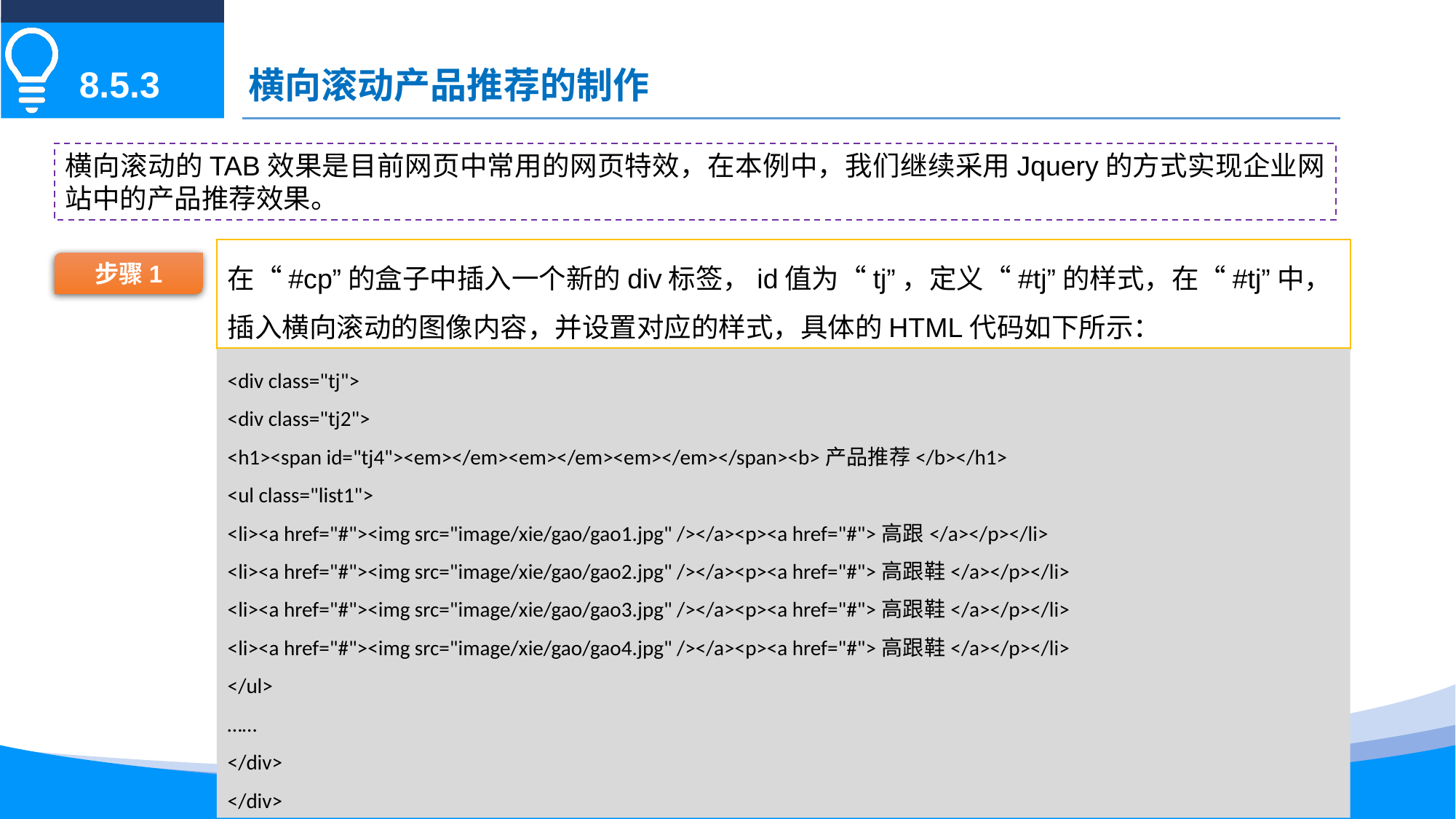

横向滚动产品推荐的制作
8.5.3
横向滚动的TAB效果是目前网页中常用的网页特效，在本例中，我们继续采用Jquery的方式实现企业网站中的产品推荐效果。
在“#cp”的盒子中插入一个新的div标签，id值为“tj”，定义“#tj”的样式，在“#tj”中，插入横向滚动的图像内容，并设置对应的样式，具体的HTML代码如下所示：
步骤1
<div class="tj">
<div class="tj2">
<h1><span id="tj4"><em></em><em></em><em></em></span><b>产品推荐</b></h1>
<ul class="list1">
<li><a href="#"><img src="image/xie/gao/gao1.jpg" /></a><p><a href="#">高跟</a></p></li>
<li><a href="#"><img src="image/xie/gao/gao2.jpg" /></a><p><a href="#">高跟鞋</a></p></li>
<li><a href="#"><img src="image/xie/gao/gao3.jpg" /></a><p><a href="#">高跟鞋</a></p></li>
<li><a href="#"><img src="image/xie/gao/gao4.jpg" /></a><p><a href="#">高跟鞋</a></p></li>
</ul>
……
</div>
</div>